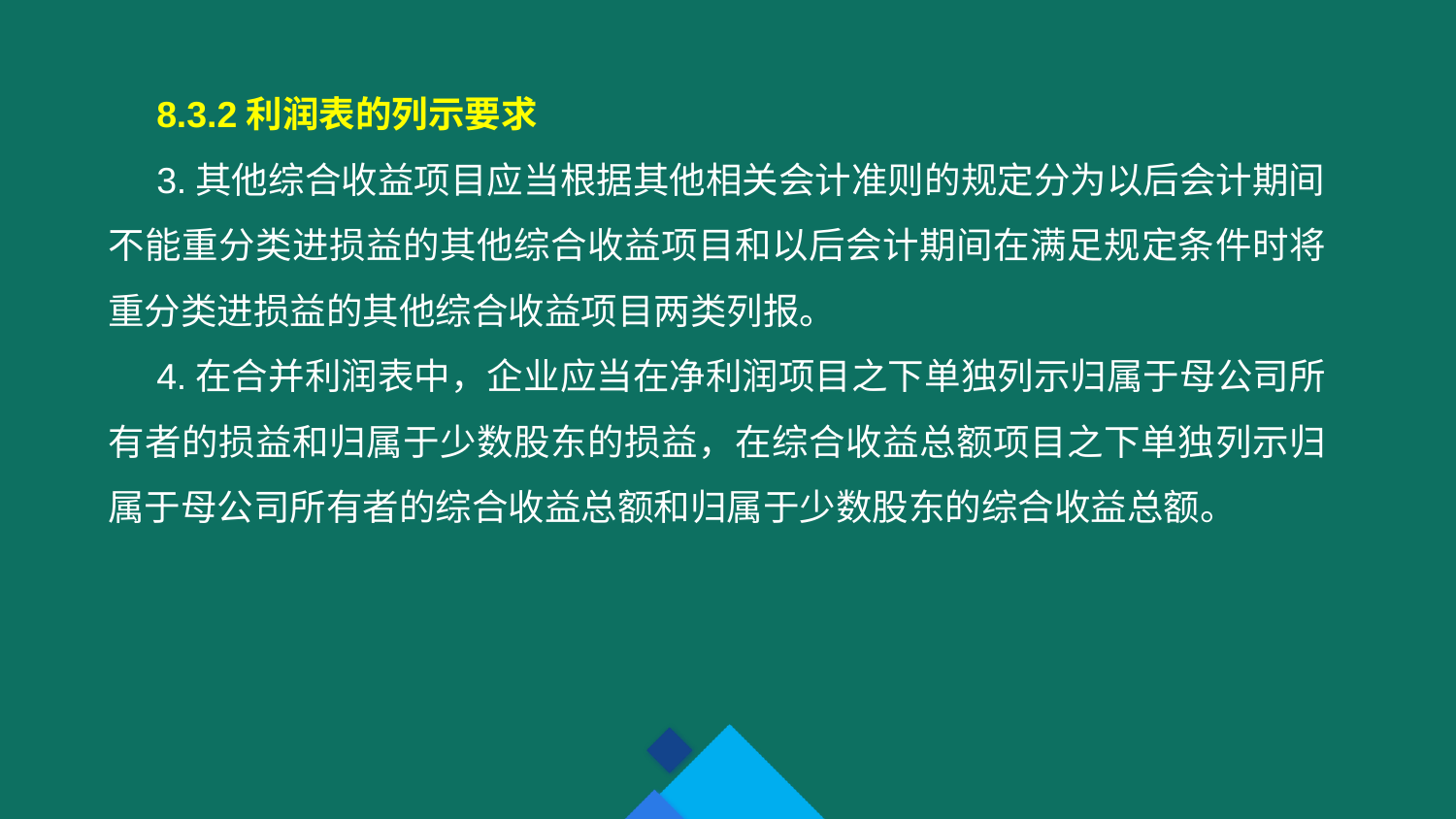

8.3.2利润表的列示要求
3.其他综合收益项目应当根据其他相关会计准则的规定分为以后会计期间不能重分类进损益的其他综合收益项目和以后会计期间在满足规定条件时将重分类进损益的其他综合收益项目两类列报。
4.在合并利润表中，企业应当在净利润项目之下单独列示归属于母公司所有者的损益和归属于少数股东的损益，在综合收益总额项目之下单独列示归属于母公司所有者的综合收益总额和归属于少数股东的综合收益总额。